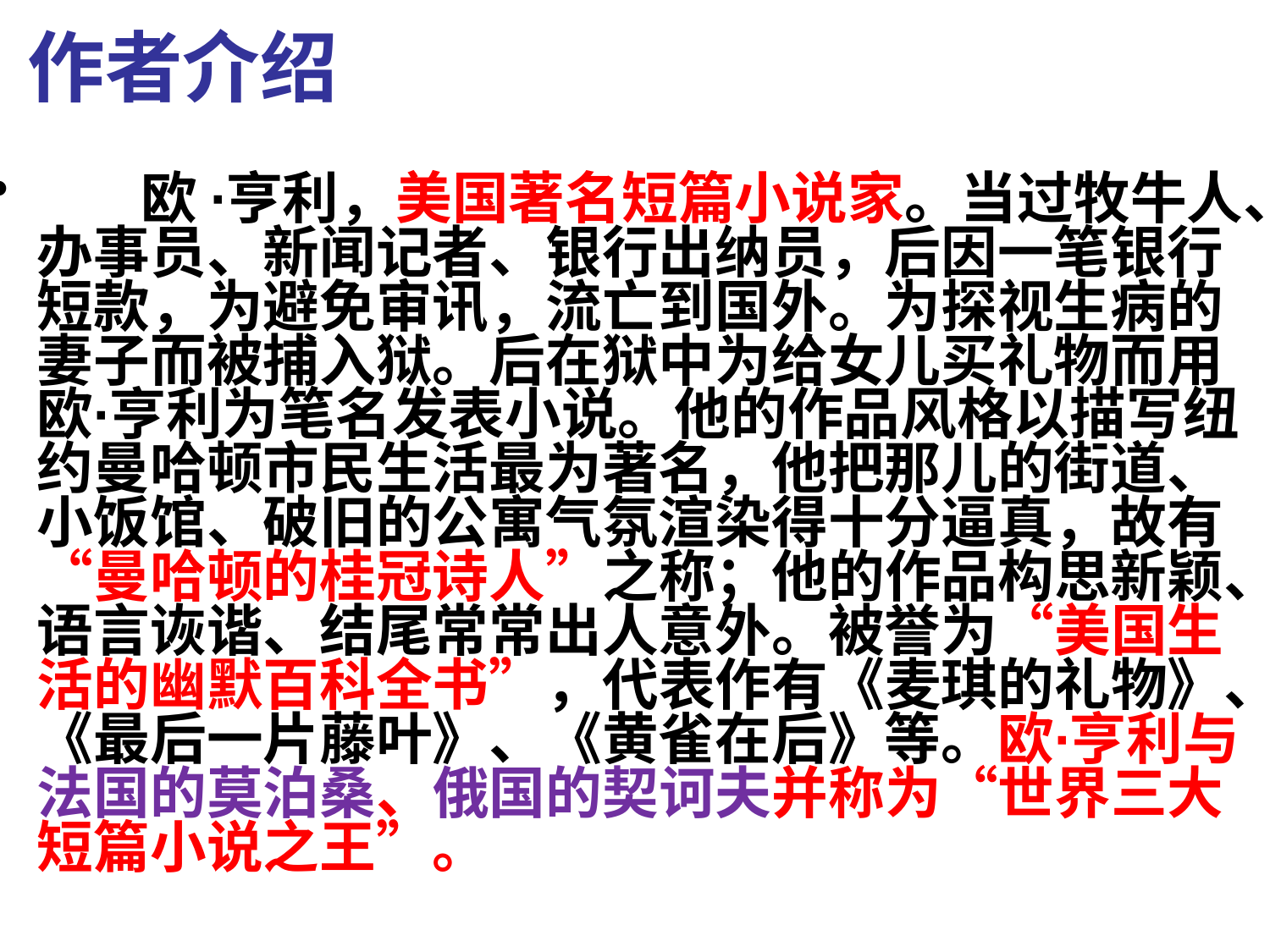

# 作者介绍
       欧 ∙亨利，美国著名短篇小说家。当过牧牛人、办事员、新闻记者、银行出纳员，后因一笔银行短款，为避免审讯，流亡到国外。为探视生病的妻子而被捕入狱。后在狱中为给女儿买礼物而用欧∙亨利为笔名发表小说。他的作品风格以描写纽约曼哈顿市民生活最为著名，他把那儿的街道、小饭馆、破旧的公寓气氛渲染得十分逼真，故有“曼哈顿的桂冠诗人”之称；他的作品构思新颖、语言诙谐、结尾常常出人意外。被誉为“美国生活的幽默百科全书”，代表作有《麦琪的礼物》、《最后一片藤叶》、《黄雀在后》等。欧∙亨利与法国的莫泊桑、俄国的契诃夫并称为“世界三大短篇小说之王”。